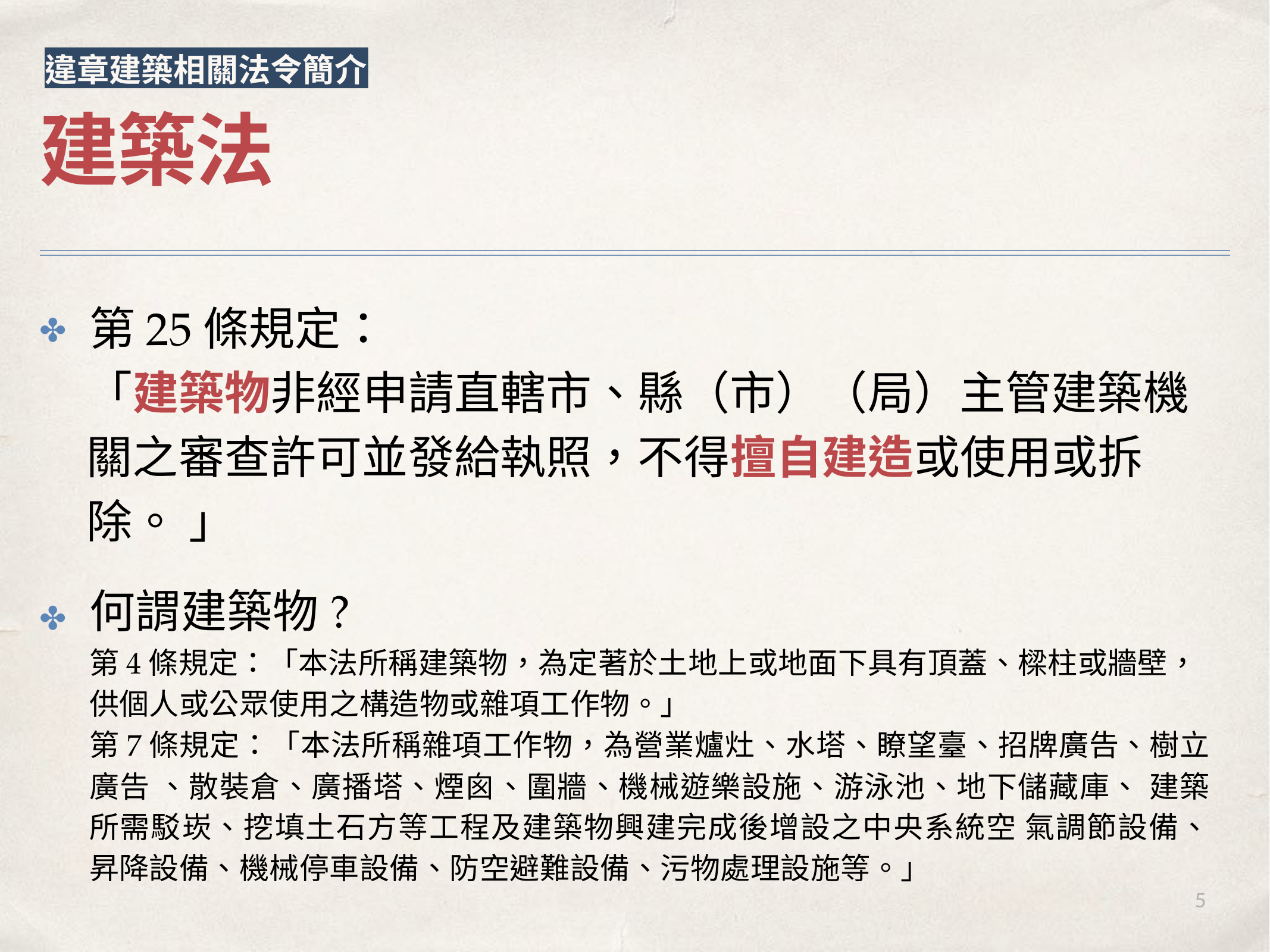

違章建築相關法令簡介
# 建築法
第25條規定：
「建築物非經申請直轄市、縣（市）（局）主管建築機 關之審查許可並發給執照，不得擅⾃建造或使⽤或拆  除。 」
何謂建築物?
第4條規定：「本法所稱建築物，為定著於⼟地上或地⾯下具有頂蓋、樑柱或牆壁， 供個⼈或公眾使⽤之構造物或雜項⼯作物。」
第7條規定：「本法所稱雜項⼯作物，為營業爐灶、⽔塔、瞭望臺、招牌廣告、樹⽴ 廣告 、散裝倉、廣播塔、煙囪、圍牆、機械遊樂設施、游泳池、地下儲藏庫、 建築 所需駁崁、挖填⼟⽯⽅等⼯程及建築物興建完成後增設之中央系統空 氣調節設備、 昇降設備、機械停⾞設備、防空避難設備、污物處理設施等。」
✤
✤
5